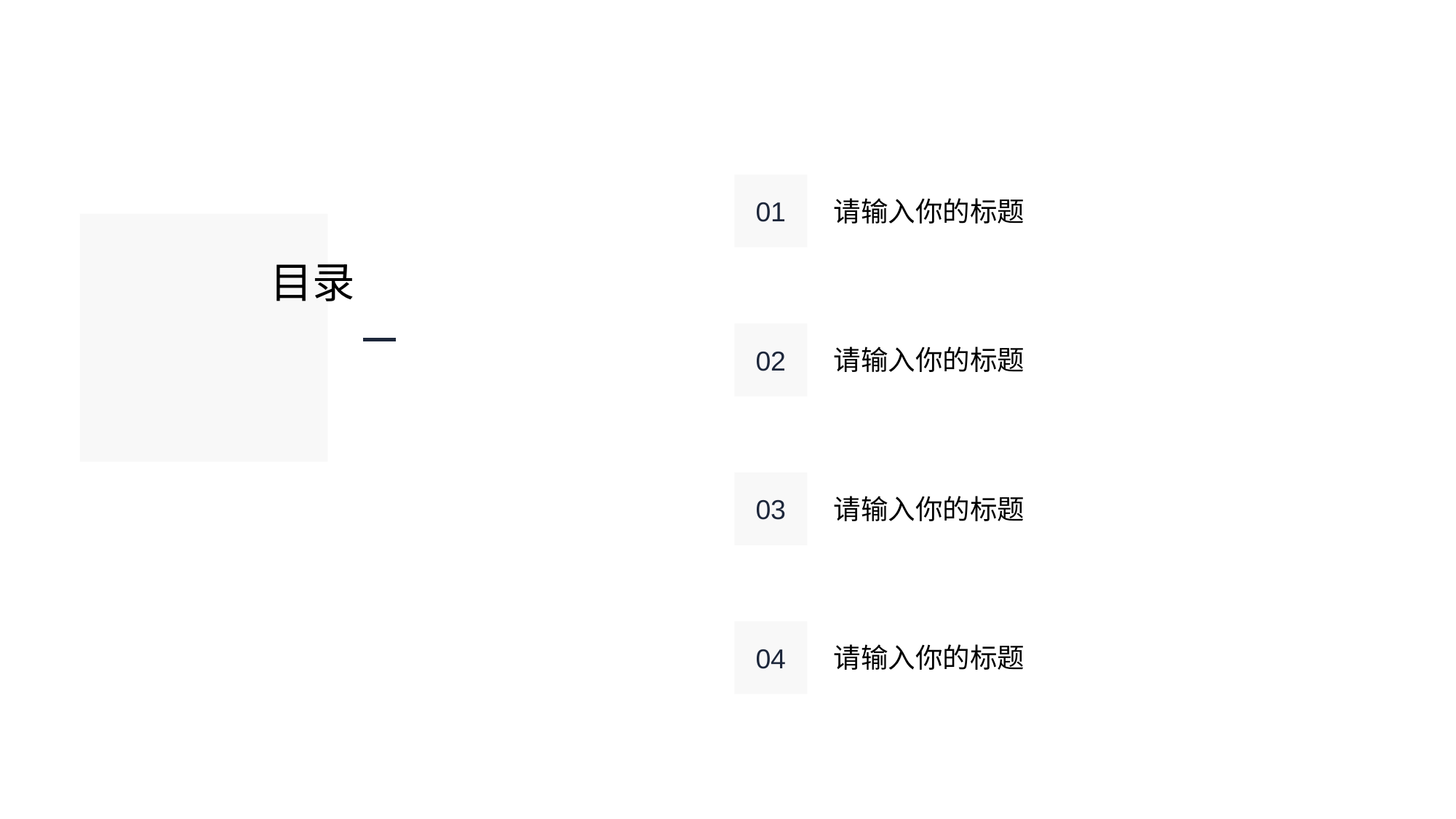

01
请输入你的标题

目录
02
请输入你的标题
03
请输入你的标题
04
请输入你的标题